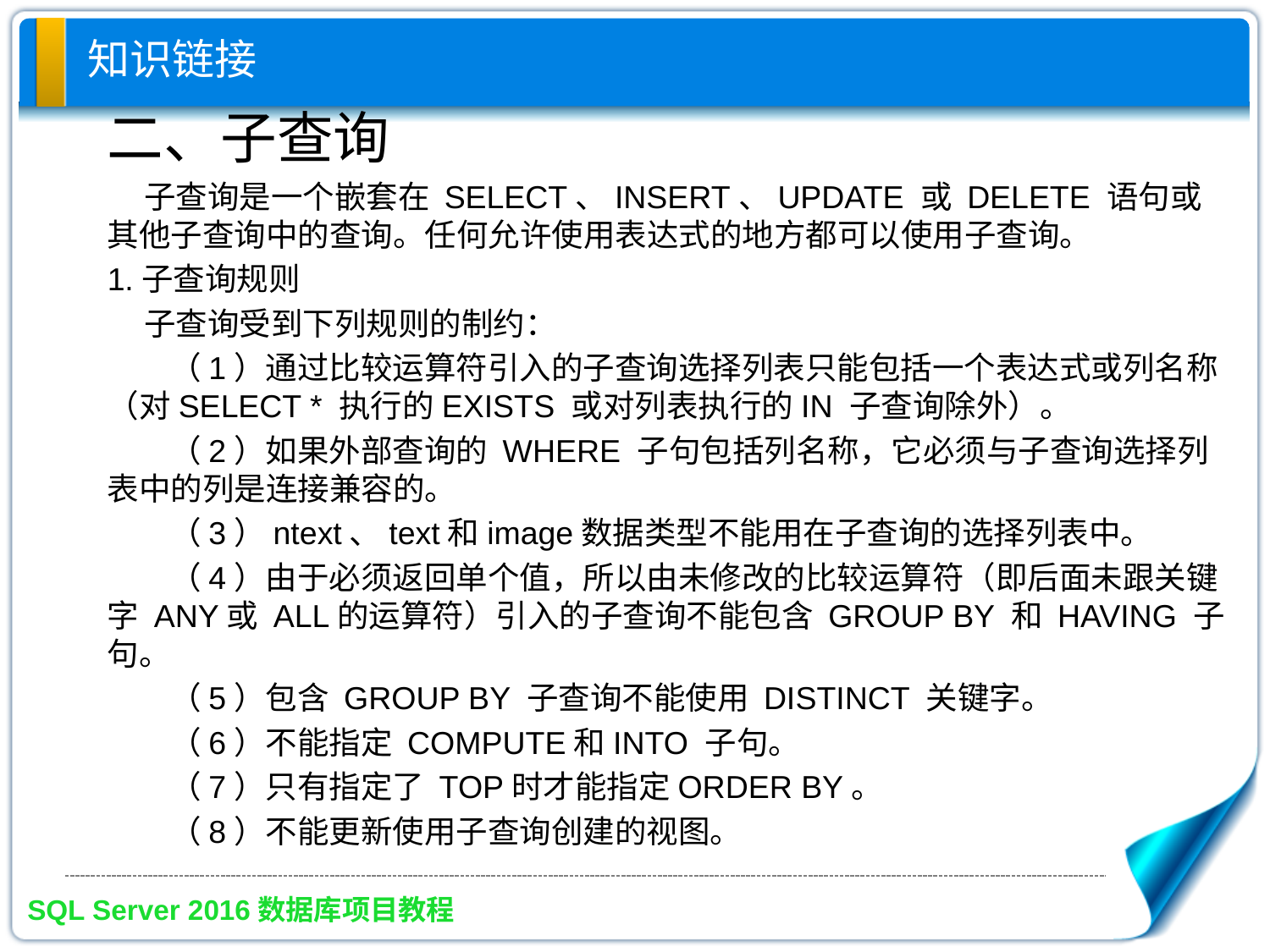

# 知识链接
二、子查询
    子查询是一个嵌套在 SELECT、INSERT、UPDATE 或 DELETE 语句或其他子查询中的查询。任何允许使用表达式的地方都可以使用子查询。
1.子查询规则
    子查询受到下列规则的制约：
（1）通过比较运算符引入的子查询选择列表只能包括一个表达式或列名称（对SELECT * 执行的EXISTS 或对列表执行的IN 子查询除外）。
（2）如果外部查询的 WHERE 子句包括列名称，它必须与子查询选择列表中的列是连接兼容的。
（3）ntext、text和image数据类型不能用在子查询的选择列表中。
（4）由于必须返回单个值，所以由未修改的比较运算符（即后面未跟关键字 ANY或 ALL的运算符）引入的子查询不能包含 GROUP BY 和 HAVING 子句。
（5）包含 GROUP BY 子查询不能使用 DISTINCT 关键字。
（6）不能指定 COMPUTE和INTO 子句。
（7）只有指定了 TOP时才能指定ORDER BY。
（8）不能更新使用子查询创建的视图。